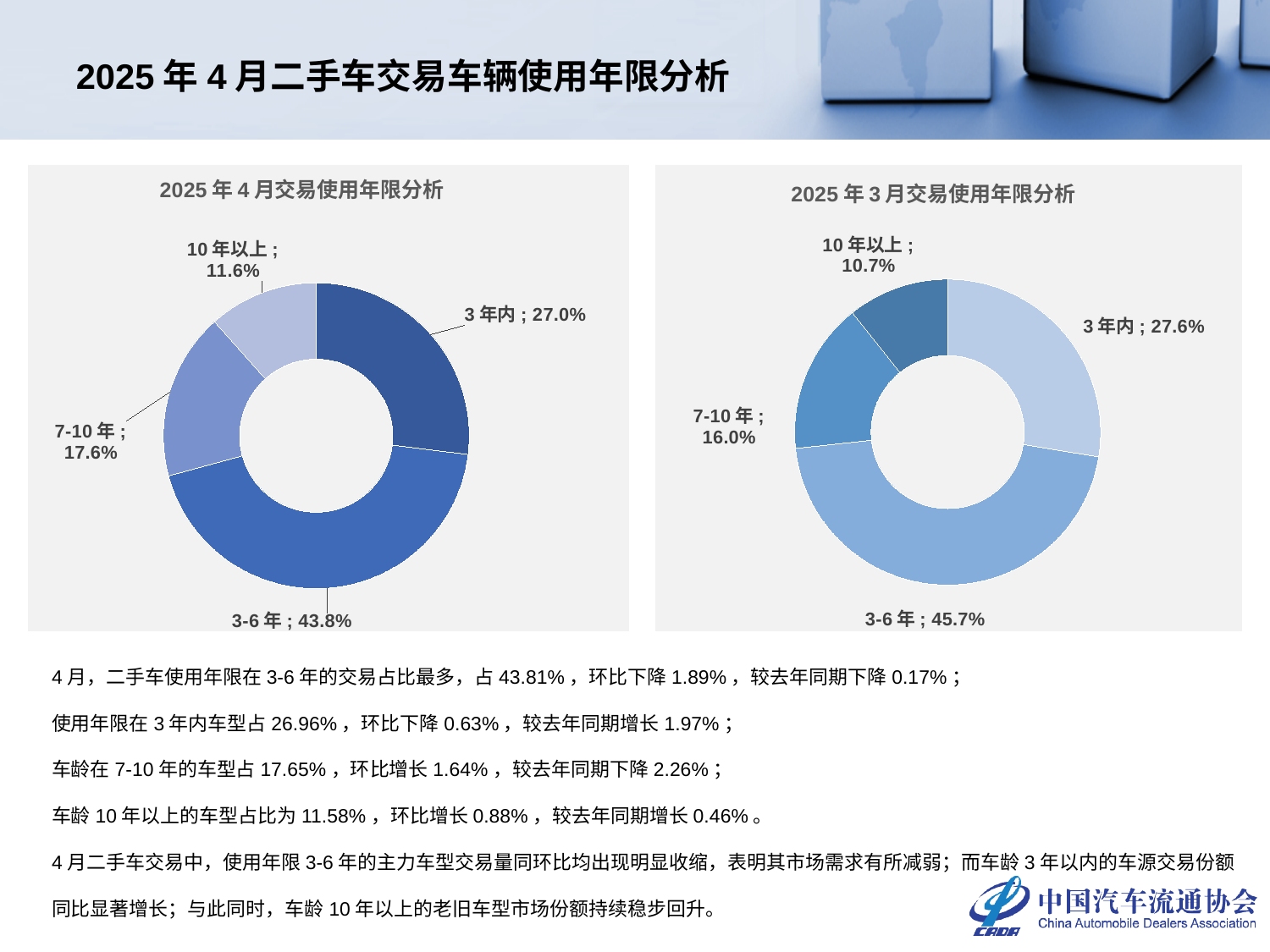

# 2025年4月二手车交易车辆使用年限分析

### Chart: 2025年4月交易使用年限分析

| Category | 车龄占比 |
|---|---|
| 3年内 | 0.2696282546235993 |
| 3-6年 | 0.4380933795418957 |
| 7-10年 | 0.17649206005859144 |
| 10年以上 | 0.11578630577591355 |

### Chart: 2025年3月交易使用年限分析

| Category |  |
|---|---|
| 3年内 | 0.27589350890759384 |
| 3-6年 | 0.4570125896728554 |
| 7-10年 | 0.16010931982259463 |
| 10年以上 | 0.10698458159695609 |
4月，二手车使用年限在3-6年的交易占比最多，占43.81%，环比下降1.89%，较去年同期下降0.17%；
使用年限在3年内车型占26.96%，环比下降0.63%，较去年同期增长1.97%；
车龄在7-10年的车型占17.65%，环比增长1.64%，较去年同期下降2.26%；
车龄10年以上的车型占比为11.58%，环比增长0.88%，较去年同期增长0.46%。
4月二手车交易中，使用年限3-6年的主力车型交易量同环比均出现明显收缩，表明其市场需求有所减弱；而车龄3年以内的车源交易份额同比显著增长；与此同时，车龄10年以上的老旧车型市场份额持续稳步回升。